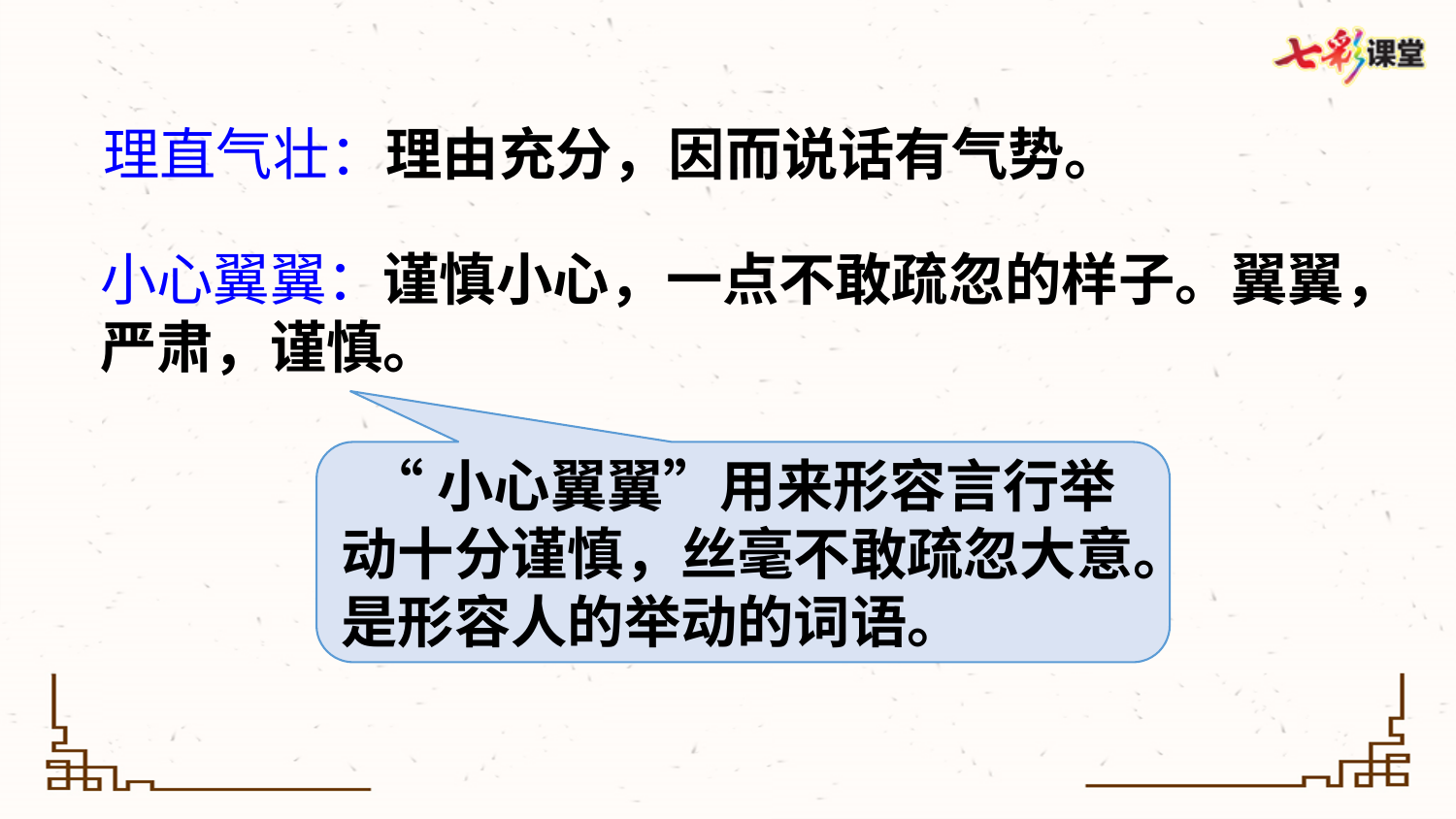

理直气壮：理由充分，因而说话有气势。
小心翼翼：谨慎小心，一点不敢疏忽的样子。翼翼，严肃，谨慎。
  “小心翼翼”用来形容言行举动十分谨慎，丝毫不敢疏忽大意。是形容人的举动的词语。